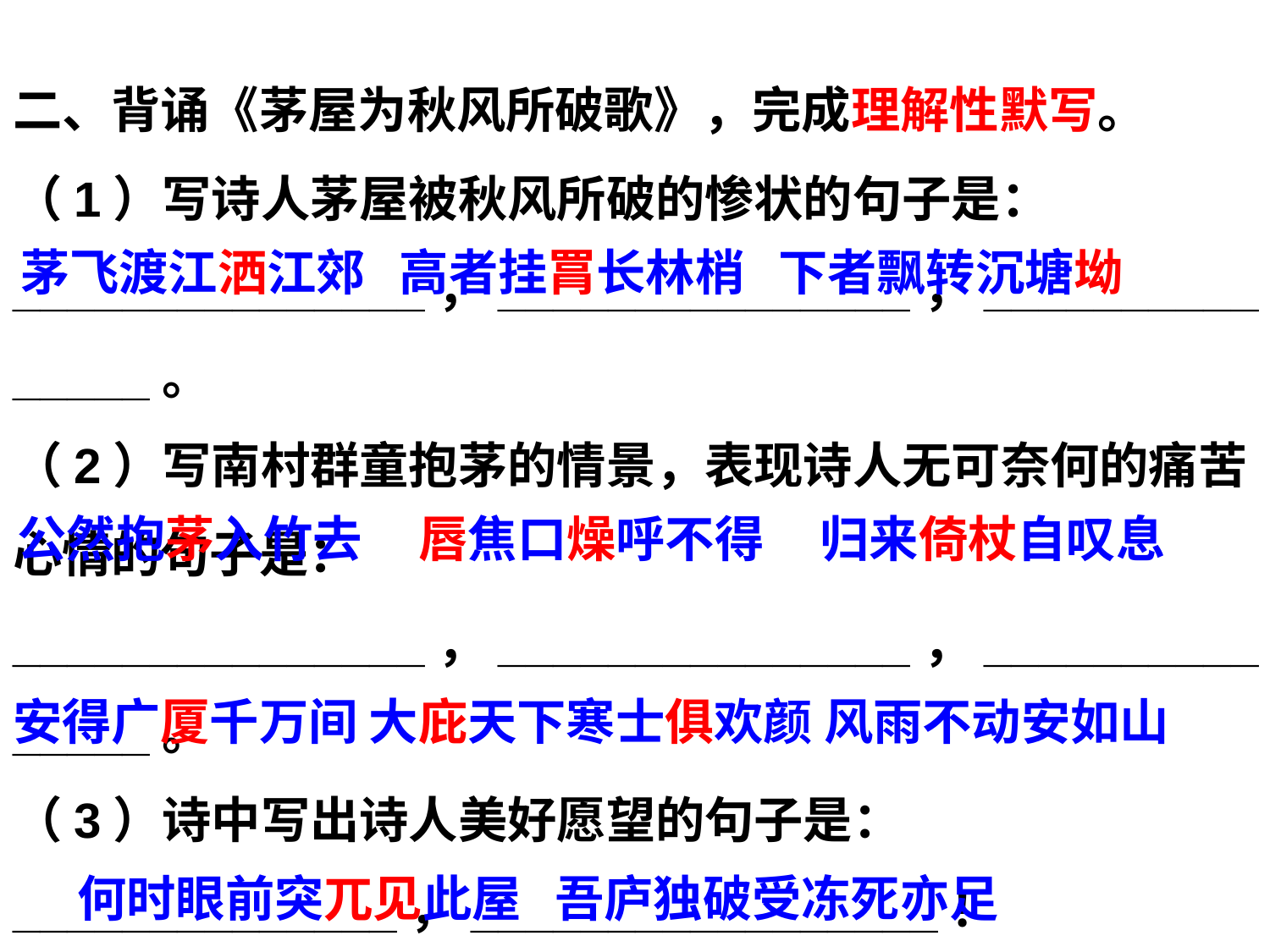

二、背诵《茅屋为秋风所破歌》，完成理解性默写。
（1）写诗人茅屋被秋风所破的惨状的句子是：_______________，_______________，_______________。
（2）写南村群童抱茅的情景，表现诗人无可奈何的痛苦心情的句子是：
_______________，_______________，_______________。
（3）诗中写出诗人美好愿望的句子是：                  ______________，_________________！_____________。    （4）诗中表达诗人博大胸怀的句子是：     ____________________，_____________________！
茅飞渡江洒江郊   高者挂罥长林梢   下者飘转沉塘坳
公然抱茅入竹去     唇焦口燥呼不得     归来倚杖自叹息
安得广厦千万间 大庇天下寒士俱欢颜 风雨不动安如山
何时眼前突兀见此屋   吾庐独破受冻死亦足